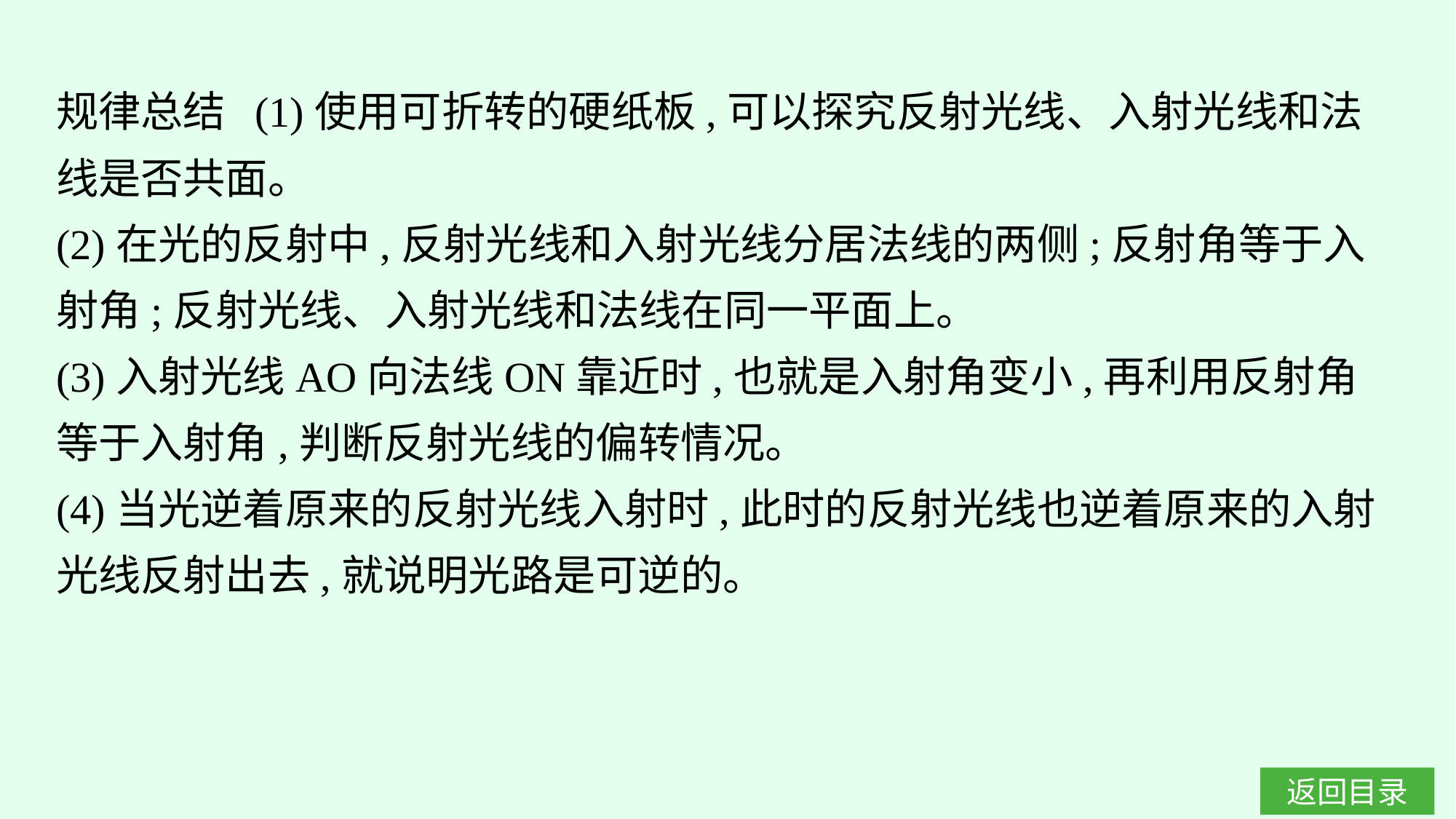

规律总结  (1)使用可折转的硬纸板,可以探究反射光线、入射光线和法线是否共面。
(2)在光的反射中,反射光线和入射光线分居法线的两侧;反射角等于入射角;反射光线、入射光线和法线在同一平面上。
(3)入射光线AO向法线ON靠近时,也就是入射角变小,再利用反射角等于入射角,判断反射光线的偏转情况。
(4)当光逆着原来的反射光线入射时,此时的反射光线也逆着原来的入射光线反射出去,就说明光路是可逆的。